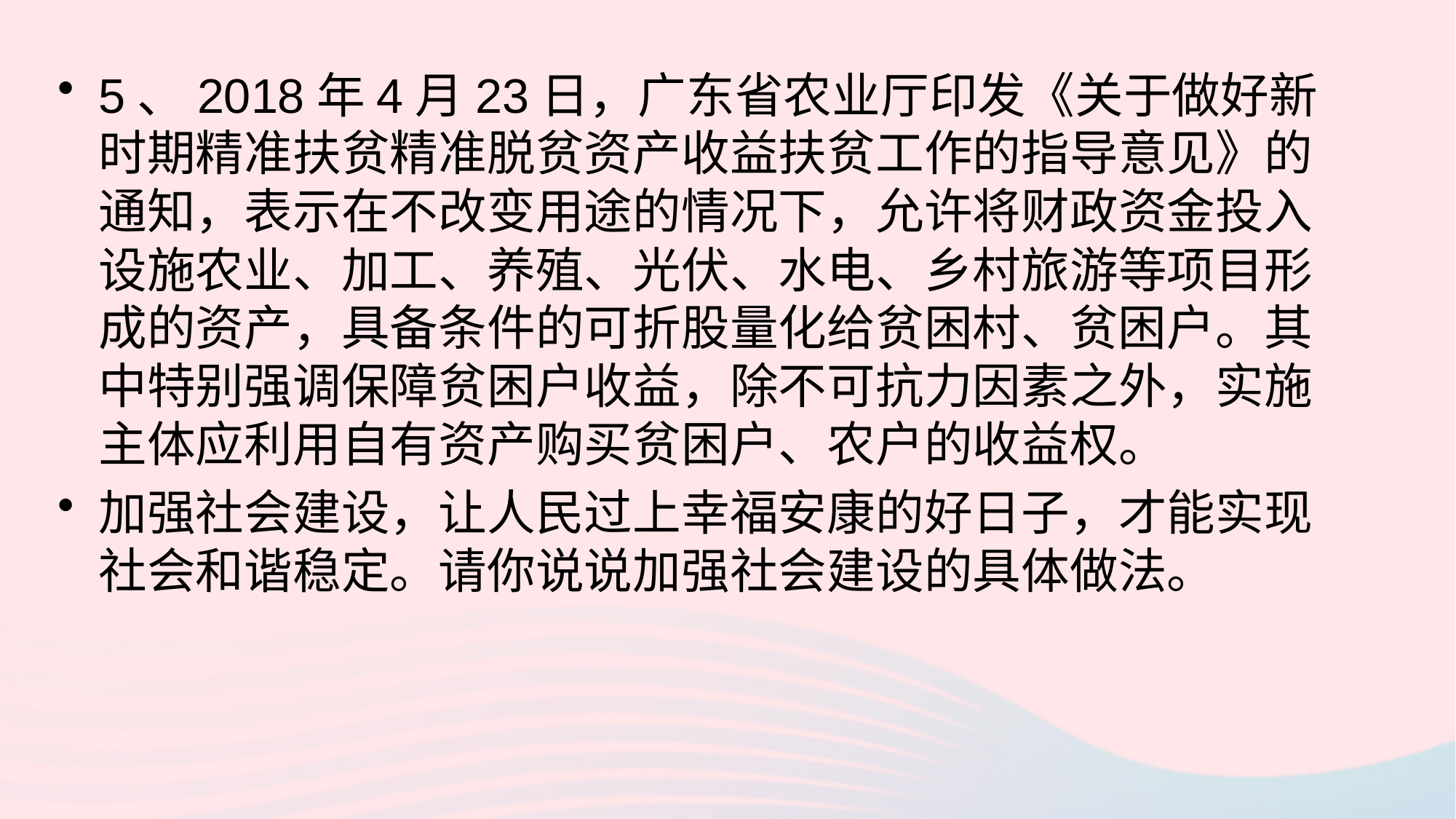

5、2018年4月23日，广东省农业厅印发《关于做好新时期精准扶贫精准脱贫资产收益扶贫工作的指导意见》的通知，表示在不改变用途的情况下，允许将财政资金投入设施农业、加工、养殖、光伏、水电、乡村旅游等项目形成的资产，具备条件的可折股量化给贫困村、贫困户。其中特别强调保障贫困户收益，除不可抗力因素之外，实施主体应利用自有资产购买贫困户、农户的收益权。
加强社会建设，让人民过上幸福安康的好日子，才能实现社会和谐稳定。请你说说加强社会建设的具体做法。